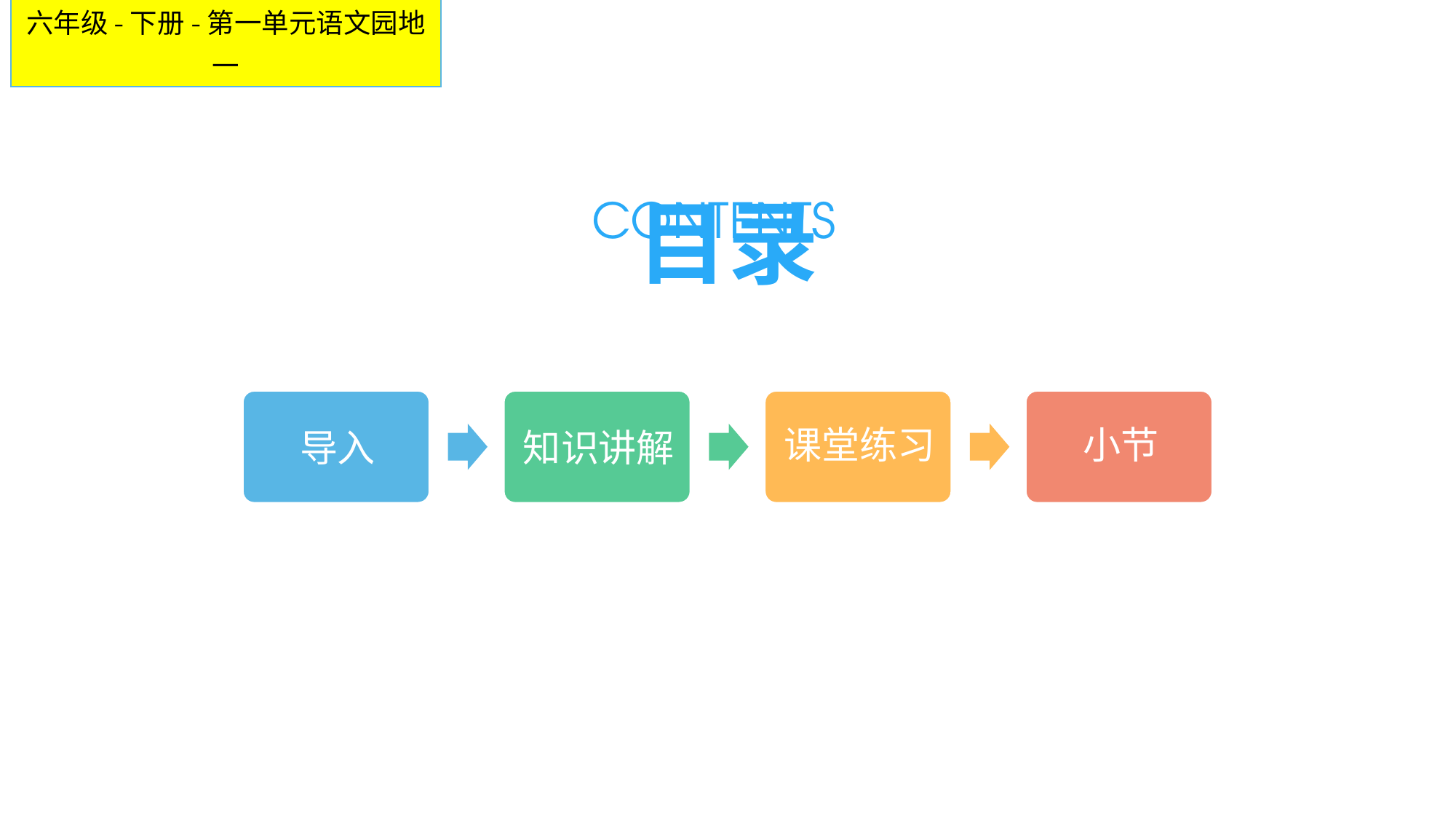

六年级-下册-第一单元语文园地一
目录
CONTENTS
导入

知识讲解

课堂练习

小节
2